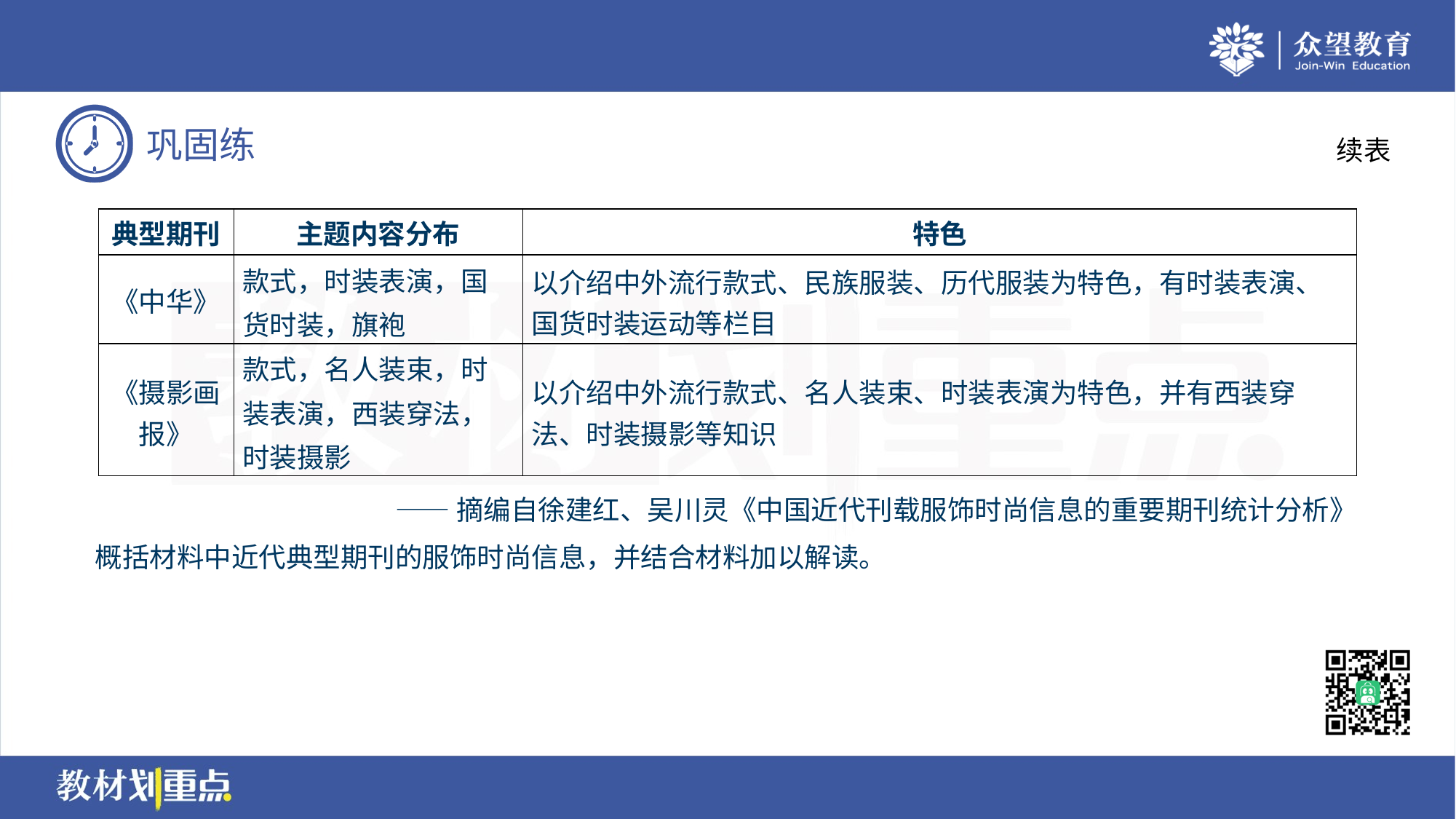

续表
| 典型期刊 | 主题内容分布 | 特色 |
| --- | --- | --- |
| 《中华》 | 款式，时装表演，国货时装，旗袍 | 以介绍中外流行款式、民族服装、历代服装为特色，有时装表演、 国货时装运动等栏目 |
| 《摄影画 报》 | 款式，名人装束，时装表演，西装穿法，时装摄影 | 以介绍中外流行款式、名人装束、时装表演为特色，并有西装穿 法、时装摄影等知识 |
——摘编自徐建红、吴川灵《中国近代刊载服饰时尚信息的重要期刊统计分析》
概括材料中近代典型期刊的服饰时尚信息，并结合材料加以解读。